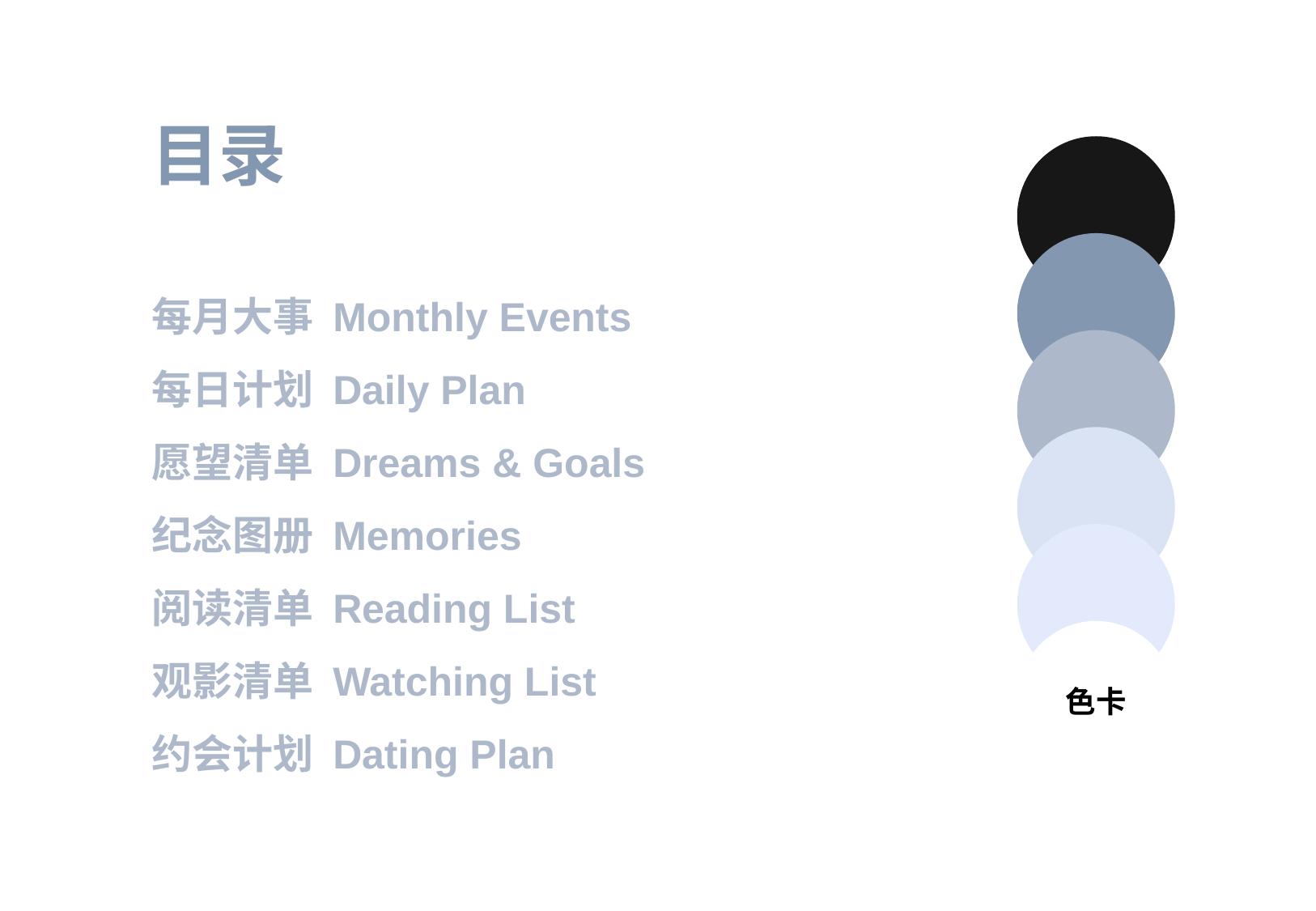

目录

每月大事 Monthly Events
每日计划 Daily Plan
愿望清单 Dreams & Goals
纪念图册 Memories
阅读清单 Reading List
观影清单 Watching List
约会计划 Dating Plan

色卡